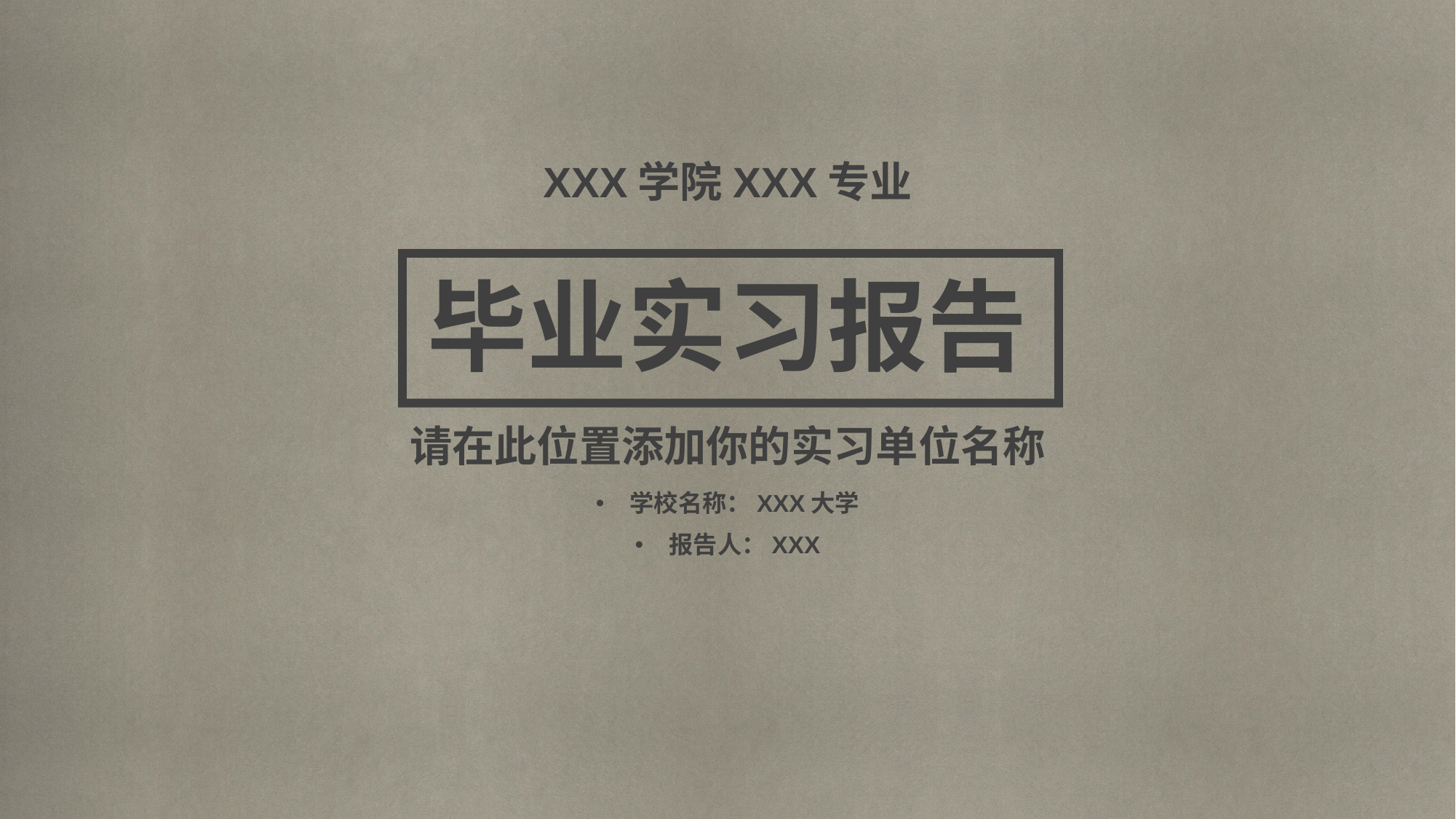

XXX学院XXX专业

毕业实习报告
请在此位置添加你的实习单位名称
学校名称：XXX大学
报告人：XXX